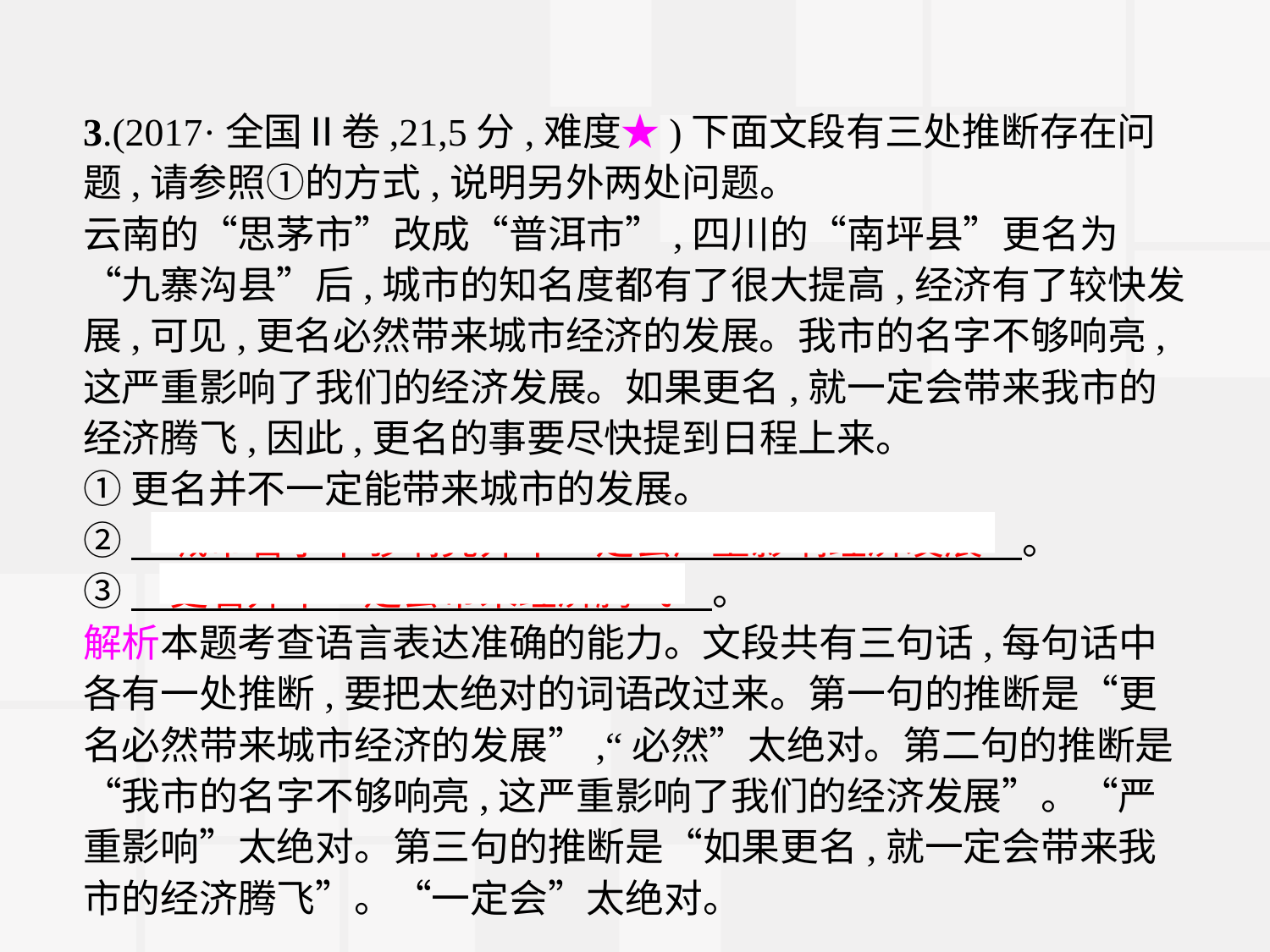

3.(2017·全国Ⅱ卷,21,5分,难度★)下面文段有三处推断存在问题,请参照①的方式,说明另外两处问题。
云南的“思茅市”改成“普洱市”,四川的“南坪县”更名为“九寨沟县”后,城市的知名度都有了很大提高,经济有了较快发展,可见,更名必然带来城市经济的发展。我市的名字不够响亮,这严重影响了我们的经济发展。如果更名,就一定会带来我市的经济腾飞,因此,更名的事要尽快提到日程上来。
①更名并不一定能带来城市的发展。
②　城市名字不够响亮并不一定会严重影响经济发展　。
③　更名并不一定会带来经济腾飞　。
解析本题考查语言表达准确的能力。文段共有三句话,每句话中各有一处推断,要把太绝对的词语改过来。第一句的推断是“更名必然带来城市经济的发展”,“必然”太绝对。第二句的推断是“我市的名字不够响亮,这严重影响了我们的经济发展”。“严重影响”太绝对。第三句的推断是“如果更名,就一定会带来我市的经济腾飞”。“一定会”太绝对。